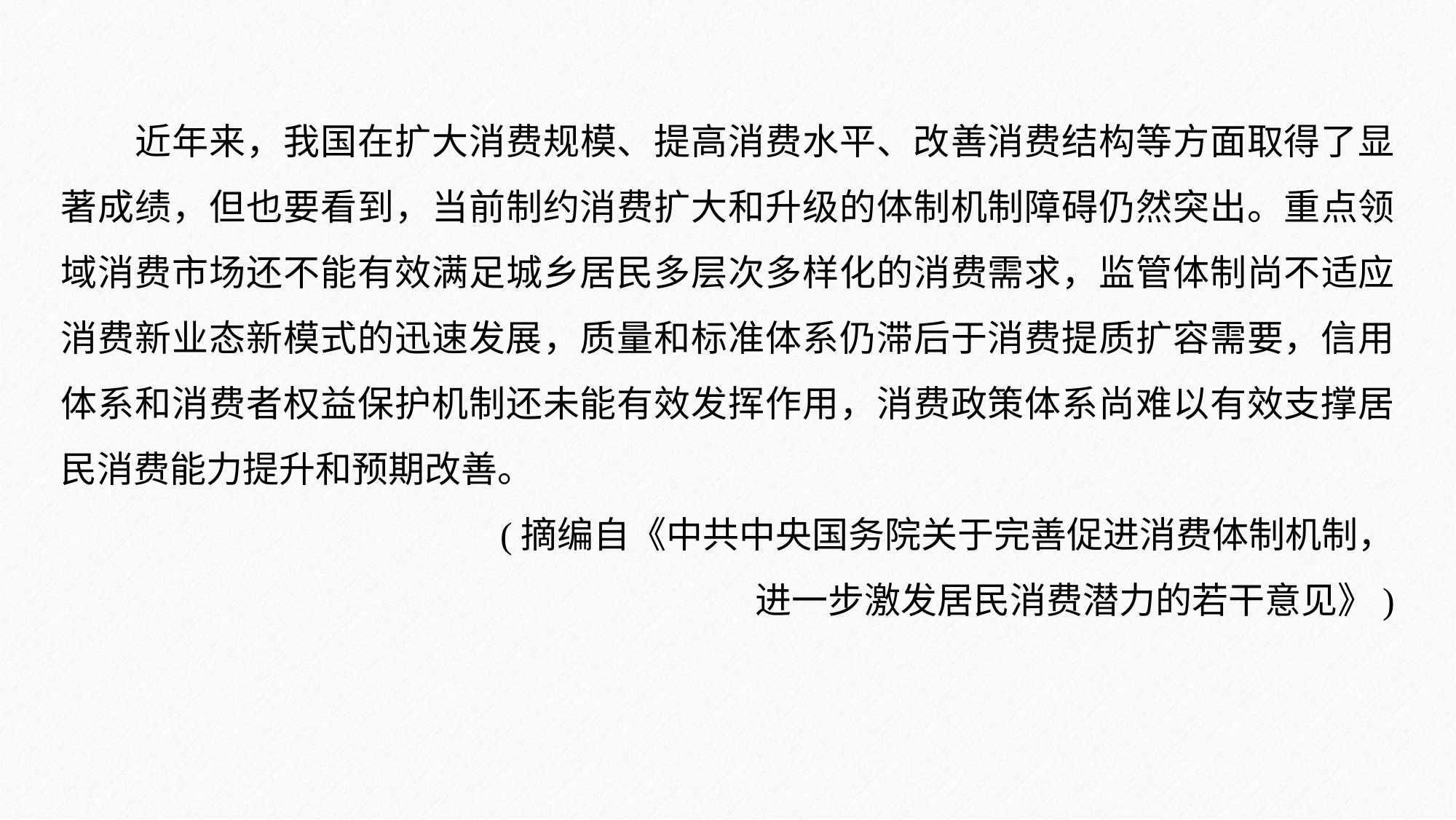

近年来，我国在扩大消费规模、提高消费水平、改善消费结构等方面取得了显著成绩，但也要看到，当前制约消费扩大和升级的体制机制障碍仍然突出。重点领域消费市场还不能有效满足城乡居民多层次多样化的消费需求，监管体制尚不适应消费新业态新模式的迅速发展，质量和标准体系仍滞后于消费提质扩容需要，信用体系和消费者权益保护机制还未能有效发挥作用，消费政策体系尚难以有效支撑居民消费能力提升和预期改善。
(摘编自《中共中央国务院关于完善促进消费体制机制，
进一步激发居民消费潜力的若干意见》)